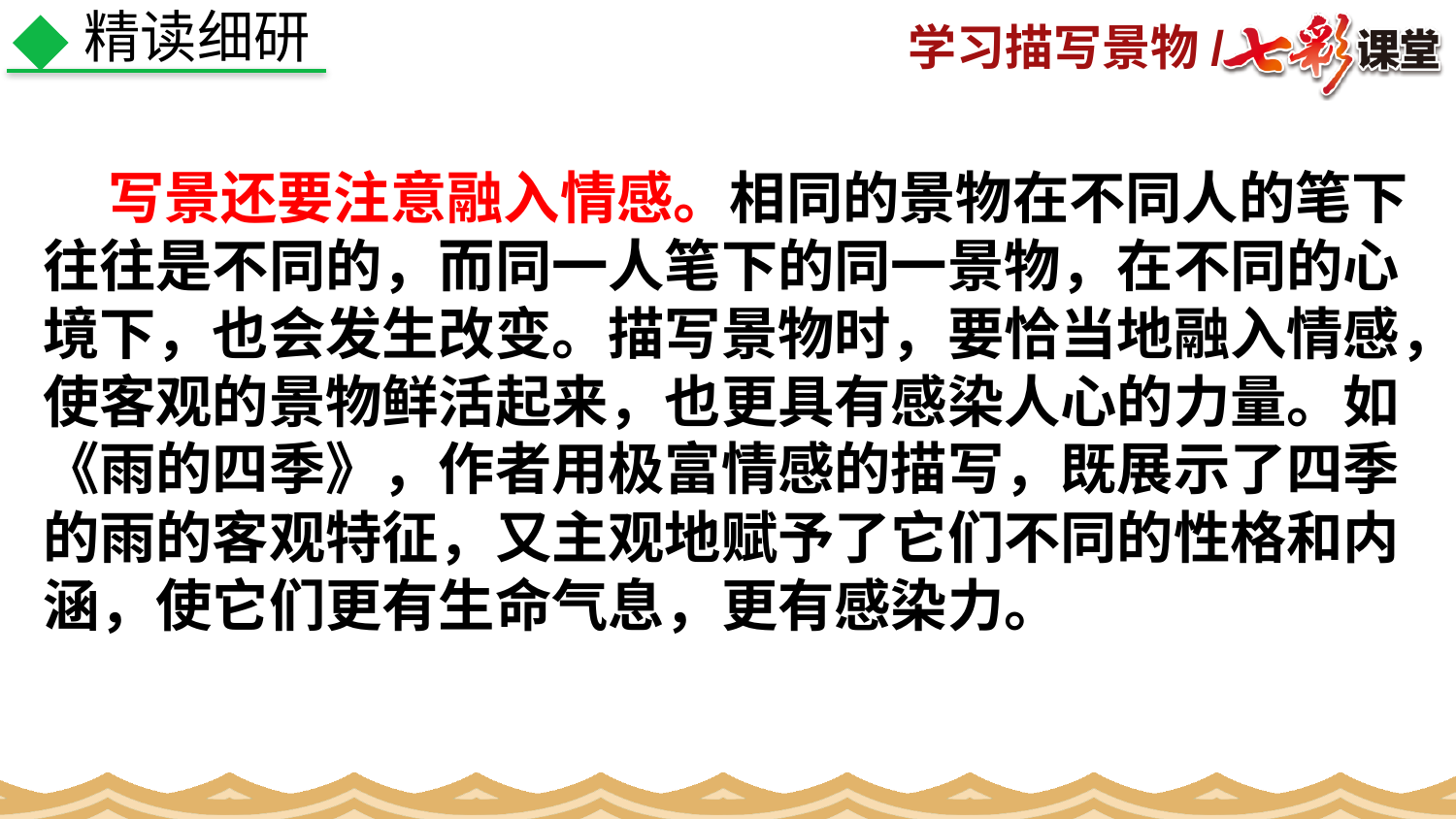

精读细研

    写景还要注意融入情感。相同的景物在不同人的笔下往往是不同的，而同一人笔下的同一景物，在不同的心境下，也会发生改变。描写景物时，要恰当地融入情感，使客观的景物鲜活起来，也更具有感染人心的力量。如《雨的四季》，作者用极富情感的描写，既展示了四季的雨的客观特征，又主观地赋予了它们不同的性格和内涵，使它们更有生命气息，更有感染力。